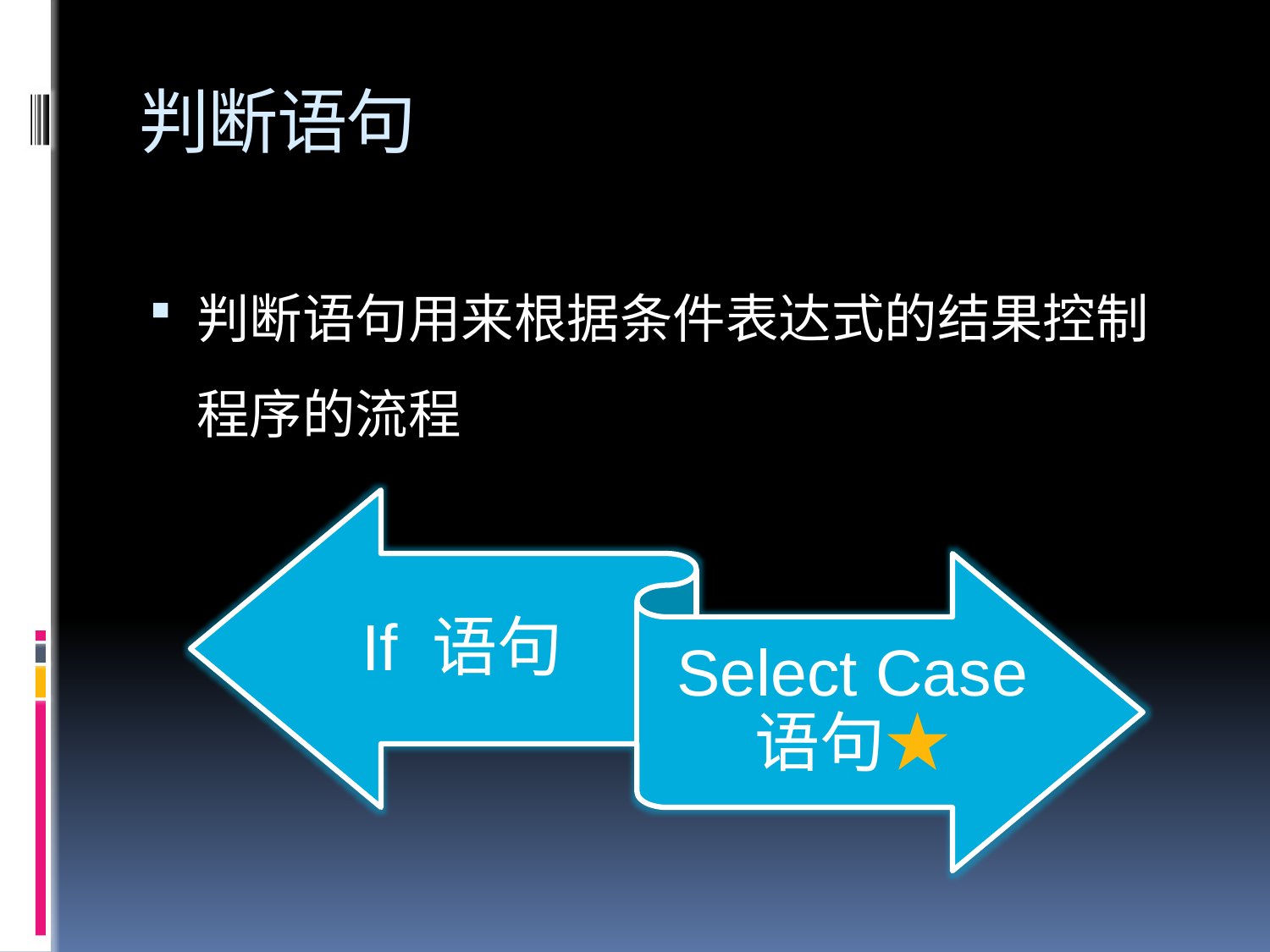

# 判断语句
判断语句用来根据条件表达式的结果控制程序的流程
If 语句
Select Case 语句★